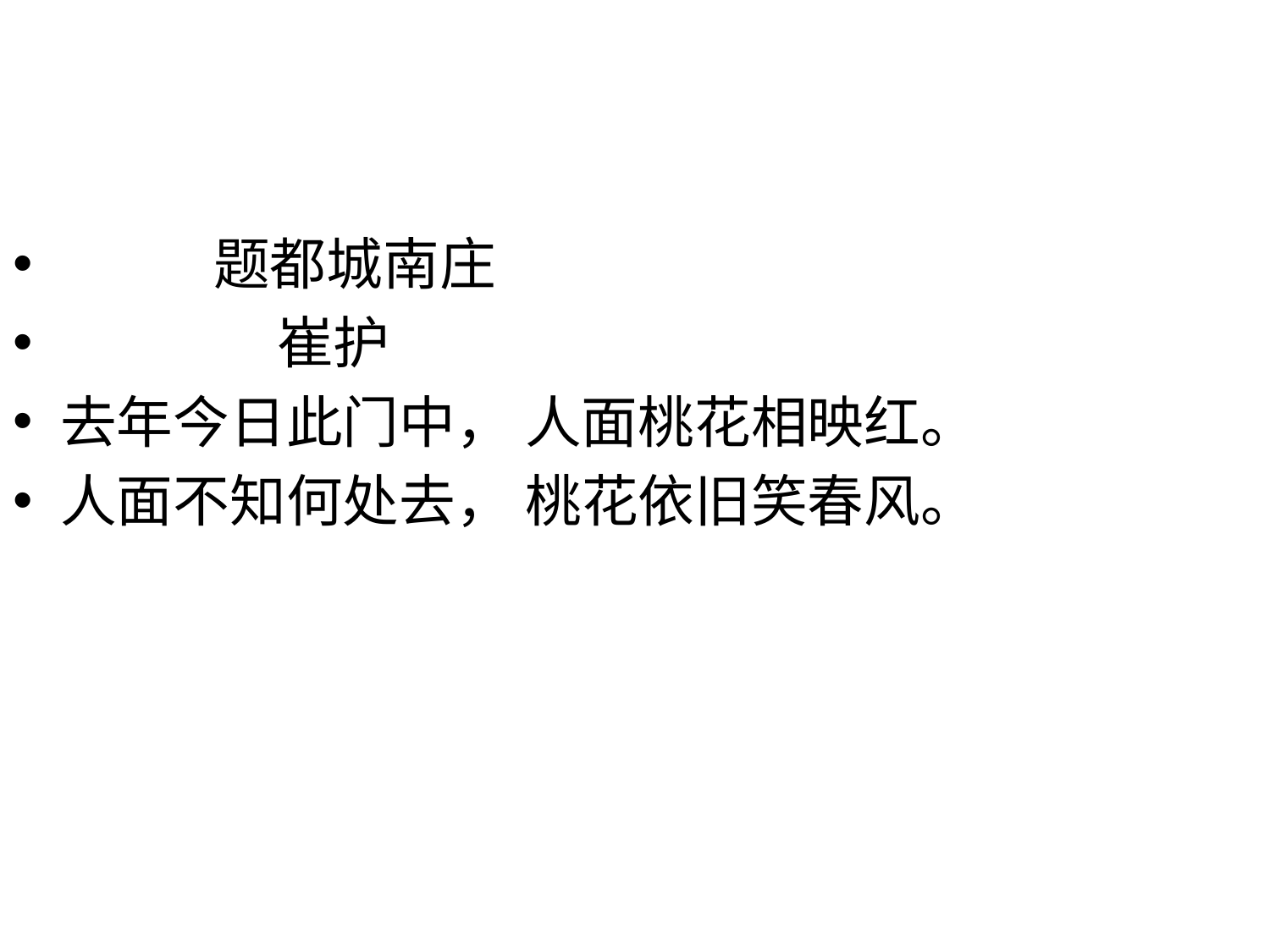

题都城南庄
                崔护
去年今日此门中， 人面桃花相映红。
人面不知何处去， 桃花依旧笑春风。